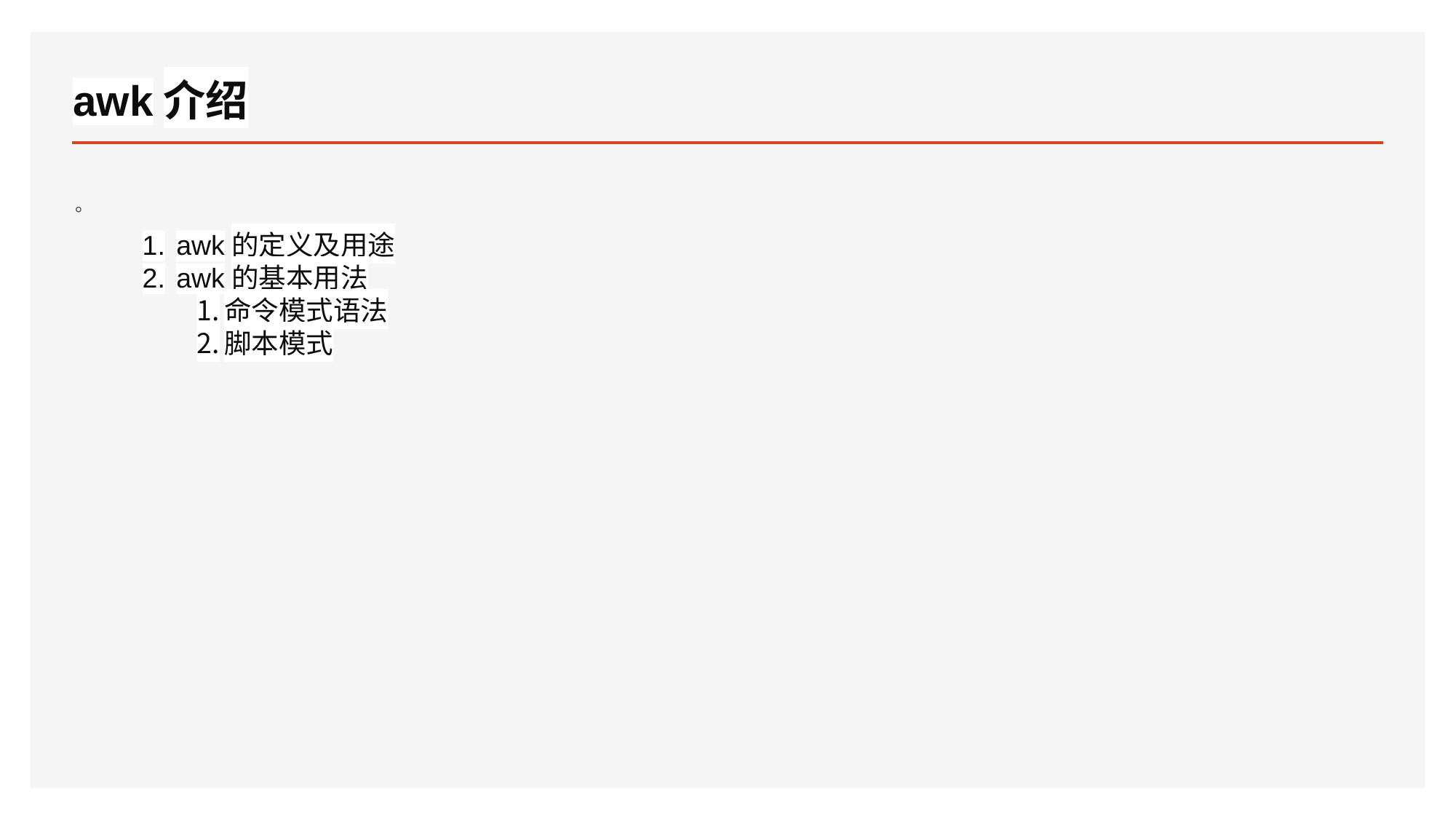

# awk介绍
。

awk的定义及用途
awk的基本用法
命令模式语法
脚本模式